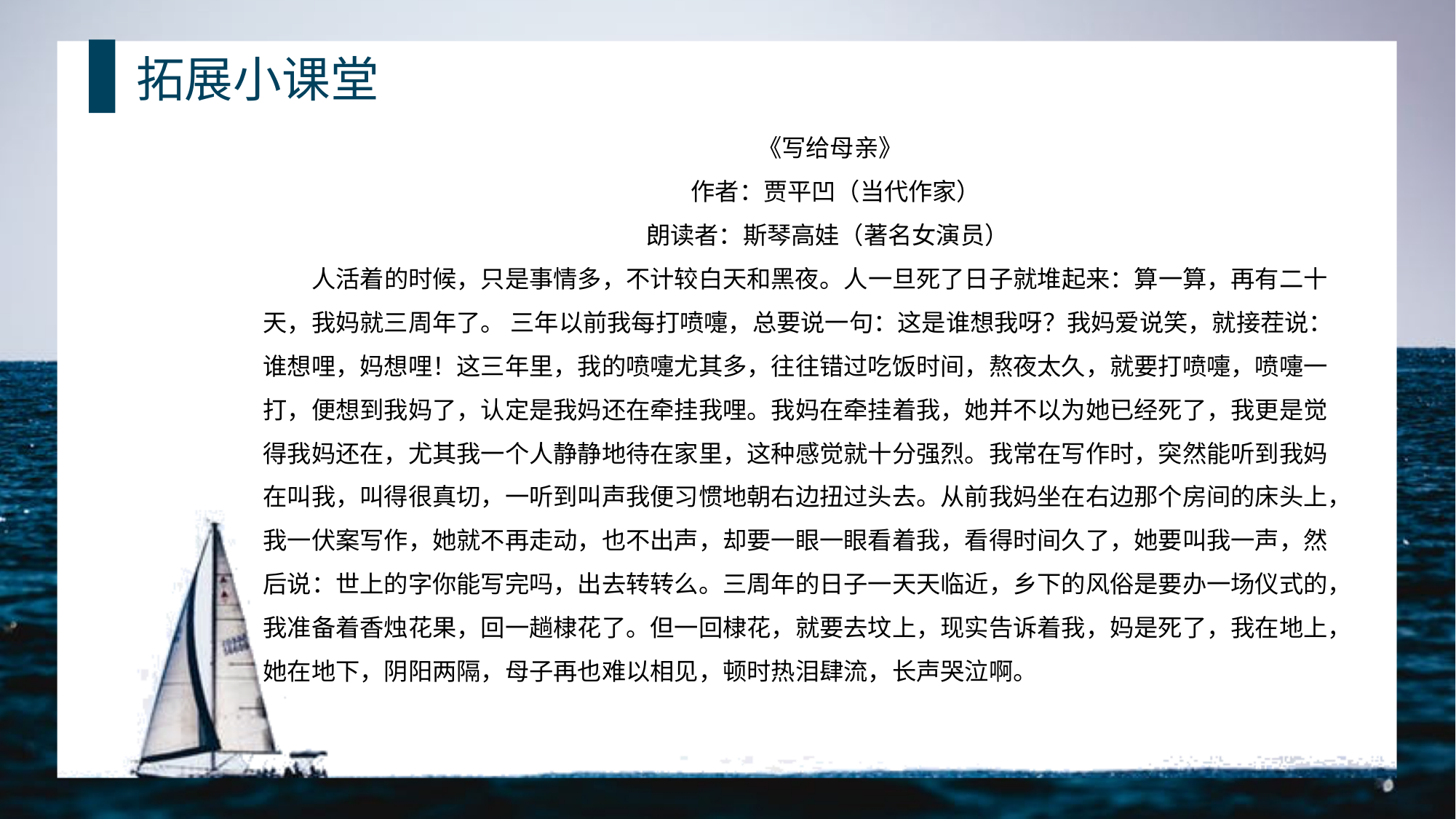

拓展小课堂
《写给母亲》
 作者：贾平凹（当代作家）
 朗读者：斯琴⾼娃（著名⼥演员）
⼈活着的时候，只是事情多，不计较⽩天和⿊夜。⼈⼀旦死了⽇⼦就堆起来：算⼀算，再有⼆⼗天，我妈就三周年了。 三年以前我每打喷嚏，总要说⼀句：这是谁想我呀？我妈爱说笑，就接茬说：谁想哩，妈想哩！这三年⾥，我的喷嚏尤其多，往往错过吃饭时间，熬夜太久，就要打喷嚏，喷嚏⼀打，便想到我妈了，认定是我妈还在牵挂我哩。我妈在牵挂着我，她并不以为她已经死了，我更是觉得我妈还在，尤其我⼀个⼈静静地待在家⾥，这种感觉就⼗分强烈。我常在写作时，突然能听到我妈在叫我，叫得很真切，⼀听到叫声我便习惯地朝右边扭过头去。从前我妈坐在右边那个房间的床头上，我⼀伏案写作，她就不再⾛动，也不出声，却要⼀眼⼀眼看着我，看得时间久了，她要叫我⼀声，然后说：世上的字你能写完吗，出去转转么。三周年的⽇⼦⼀天天临近，乡下的风俗是要办⼀场仪式的，我准备着⾹烛花果，回⼀趟棣花了。但⼀回棣花，就要去坟上，现实告诉着我，妈是死了，我在地上，她在地下，阴阳两隔，母⼦再也难以相见，顿时热泪肆流，长声哭泣啊。